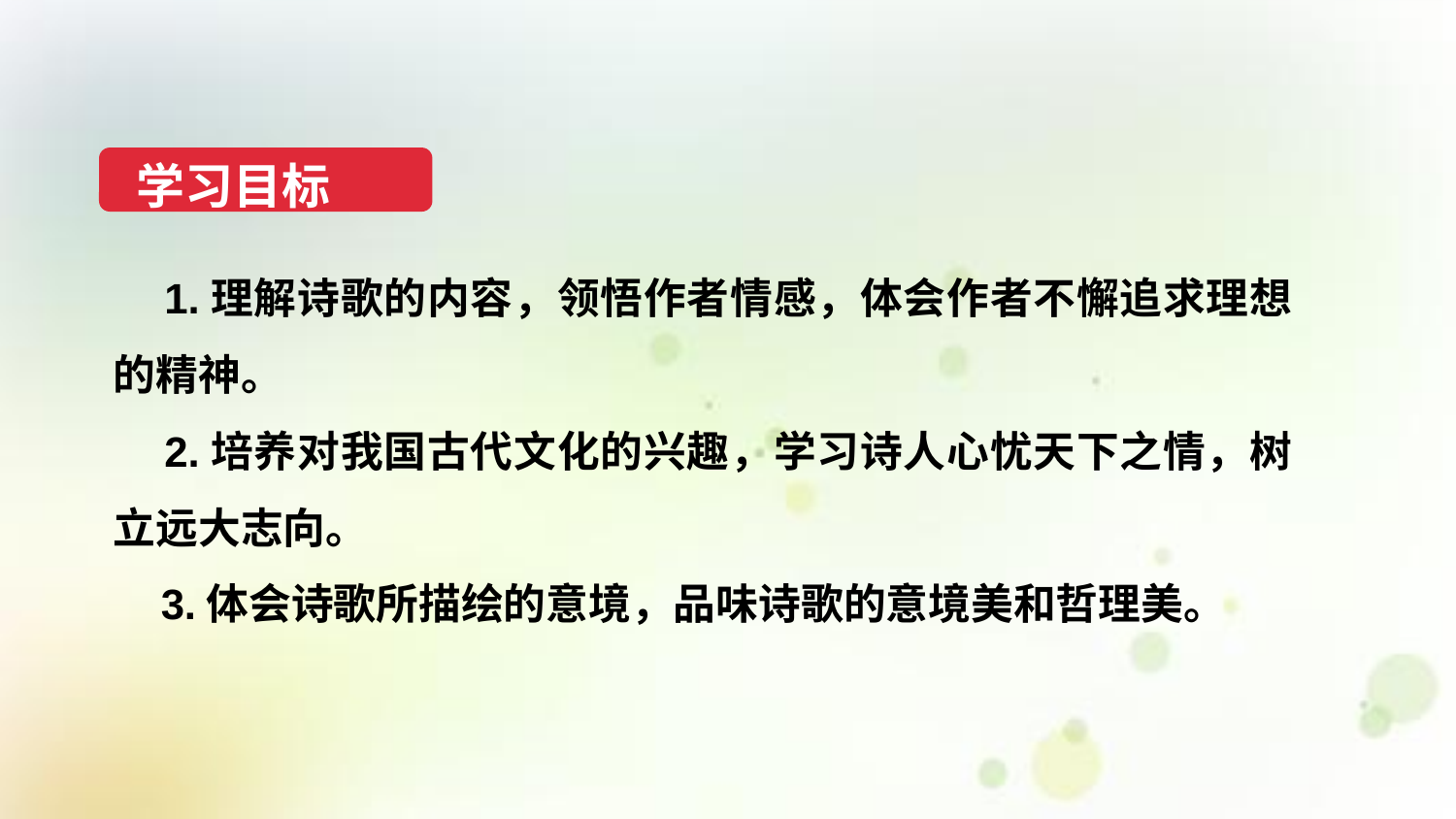

学习目标
    1.理解诗歌的内容，领悟作者情感，体会作者不懈追求理想的精神。
    2.培养对我国古代文化的兴趣，学习诗人心忧天下之情，树立远大志向。
    3.体会诗歌所描绘的意境，品味诗歌的意境美和哲理美。